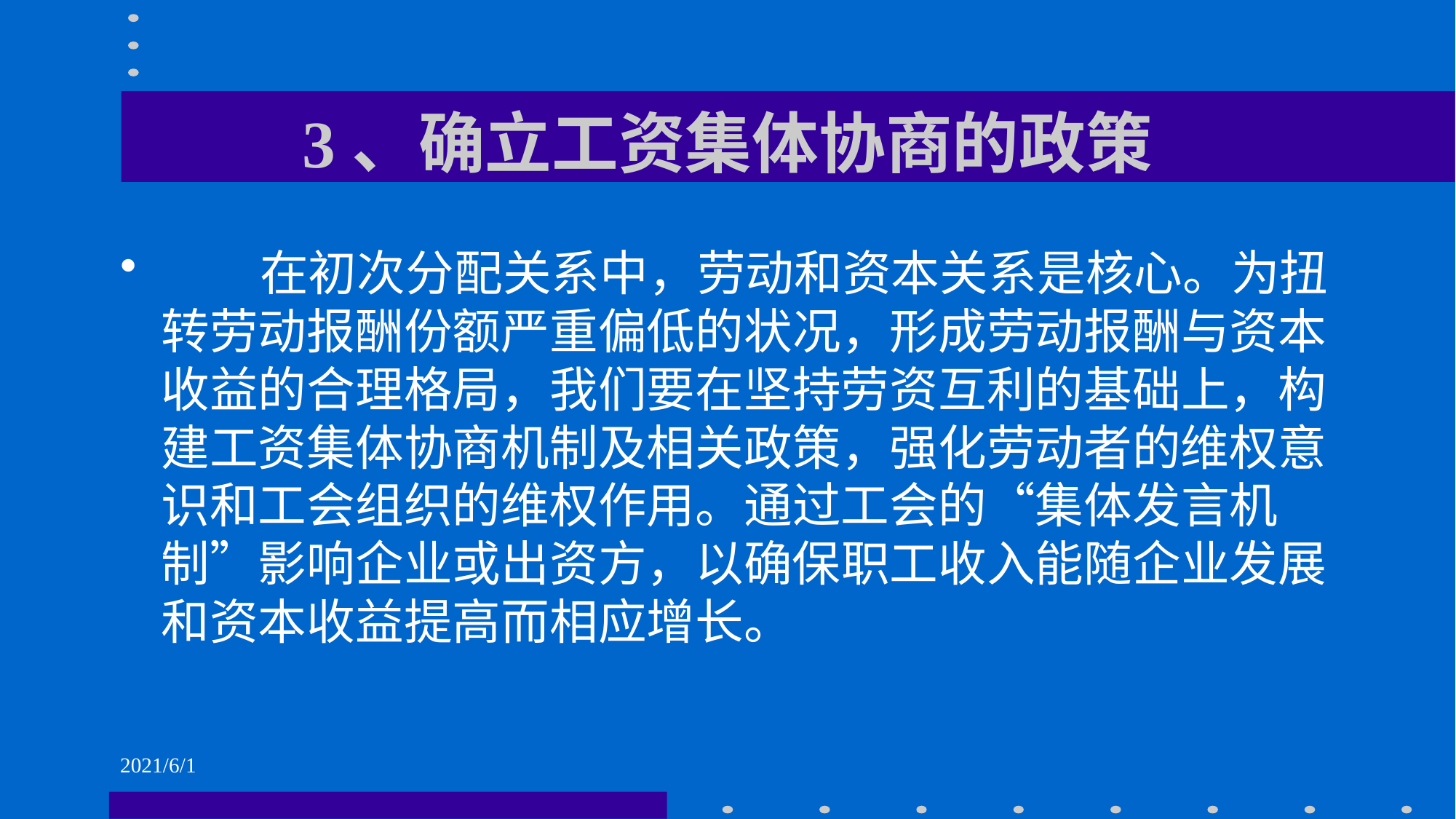

# 3、确立工资集体协商的政策
        在初次分配关系中，劳动和资本关系是核心。为扭转劳动报酬份额严重偏低的状况，形成劳动报酬与资本收益的合理格局，我们要在坚持劳资互利的基础上，构建工资集体协商机制及相关政策，强化劳动者的维权意识和工会组织的维权作用。通过工会的“集体发言机制”影响企业或出资方，以确保职工收入能随企业发展和资本收益提高而相应增长。

2021/6/1